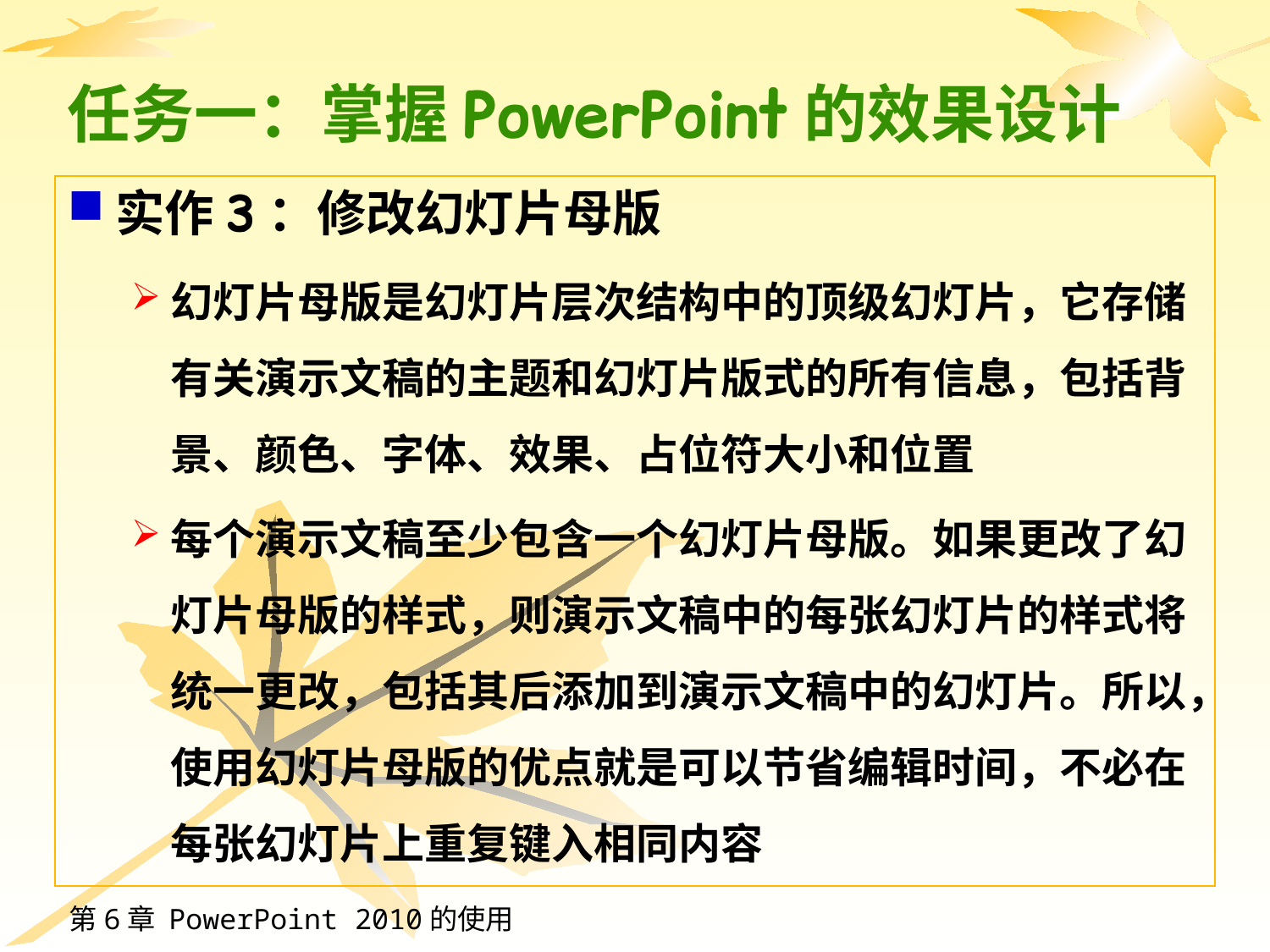

# 任务一：掌握PowerPoint的效果设计
实作3：修改幻灯片母版
幻灯片母版是幻灯片层次结构中的顶级幻灯片，它存储有关演示文稿的主题和幻灯片版式的所有信息，包括背景、颜色、字体、效果、占位符大小和位置
每个演示文稿至少包含一个幻灯片母版。如果更改了幻灯片母版的样式，则演示文稿中的每张幻灯片的样式将统一更改，包括其后添加到演示文稿中的幻灯片。所以，使用幻灯片母版的优点就是可以节省编辑时间，不必在每张幻灯片上重复键入相同内容